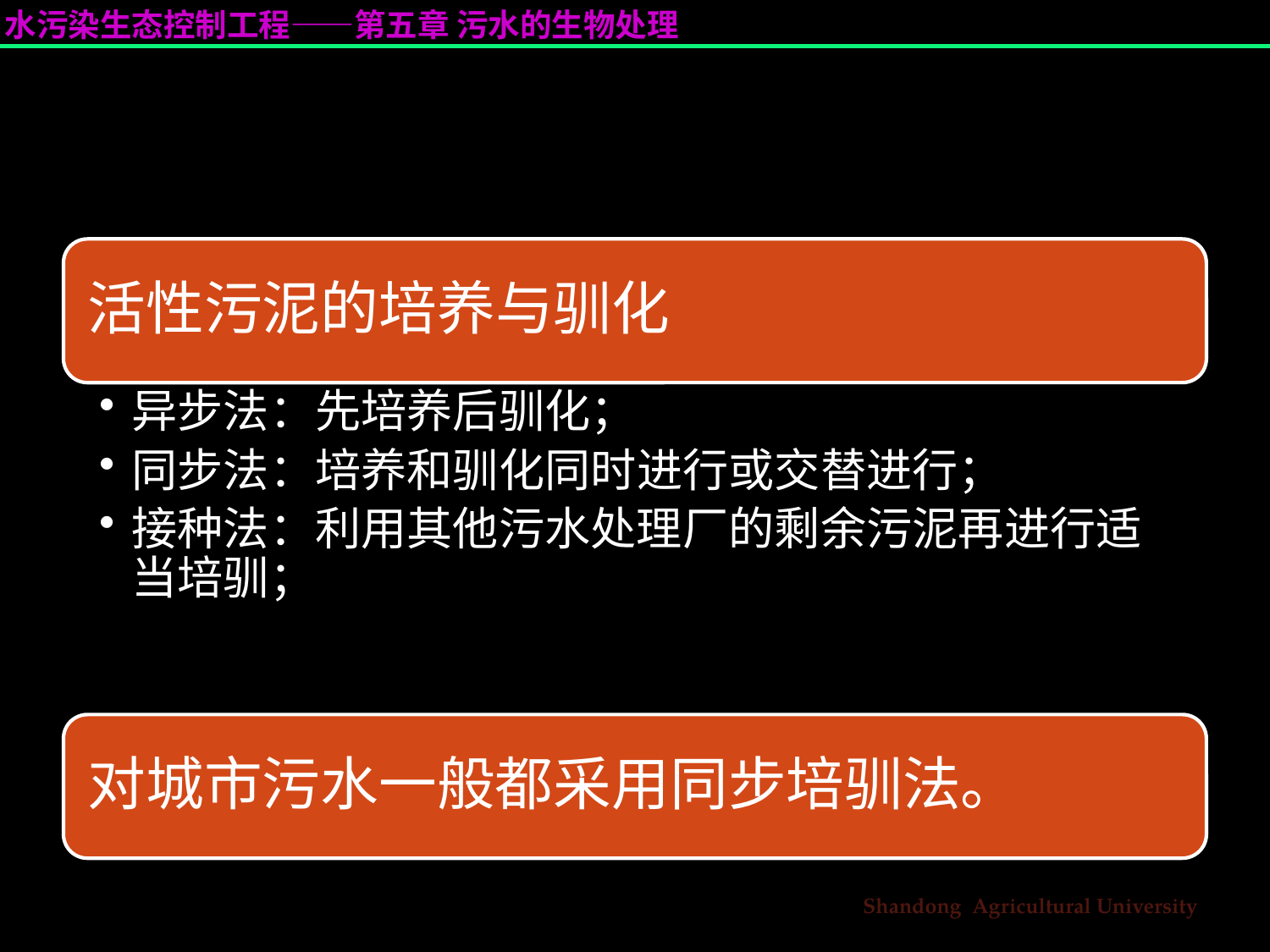

#
活性污泥的培养与驯化
异步法：先培养后驯化；
同步法：培养和驯化同时进行或交替进行；
接种法：利用其他污水处理厂的剩余污泥再进行适当培驯；
对城市污水一般都采用同步培驯法。